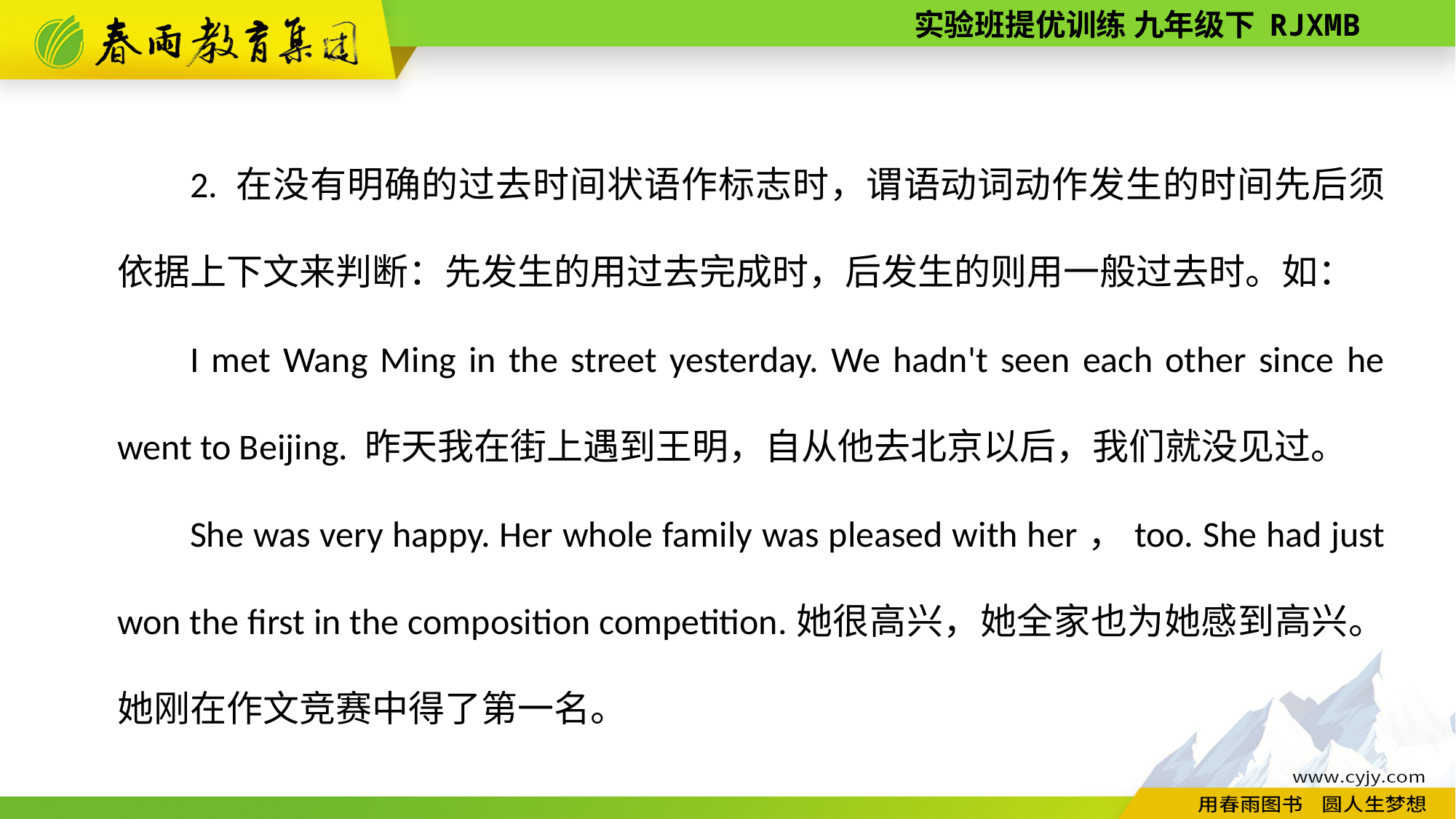

2. 在没有明确的过去时间状语作标志时，谓语动词动作发生的时间先后须依据上下文来判断：先发生的用过去完成时，后发生的则用一般过去时。如：
I met Wang Ming in the street yesterday. We hadn't seen each other since he went to Beijing. 昨天我在街上遇到王明，自从他去北京以后，我们就没见过。
She was very happy. Her whole family was pleased with her，too. She had just won the first in the composition competition.她很高兴，她全家也为她感到高兴。她刚在作文竞赛中得了第一名。